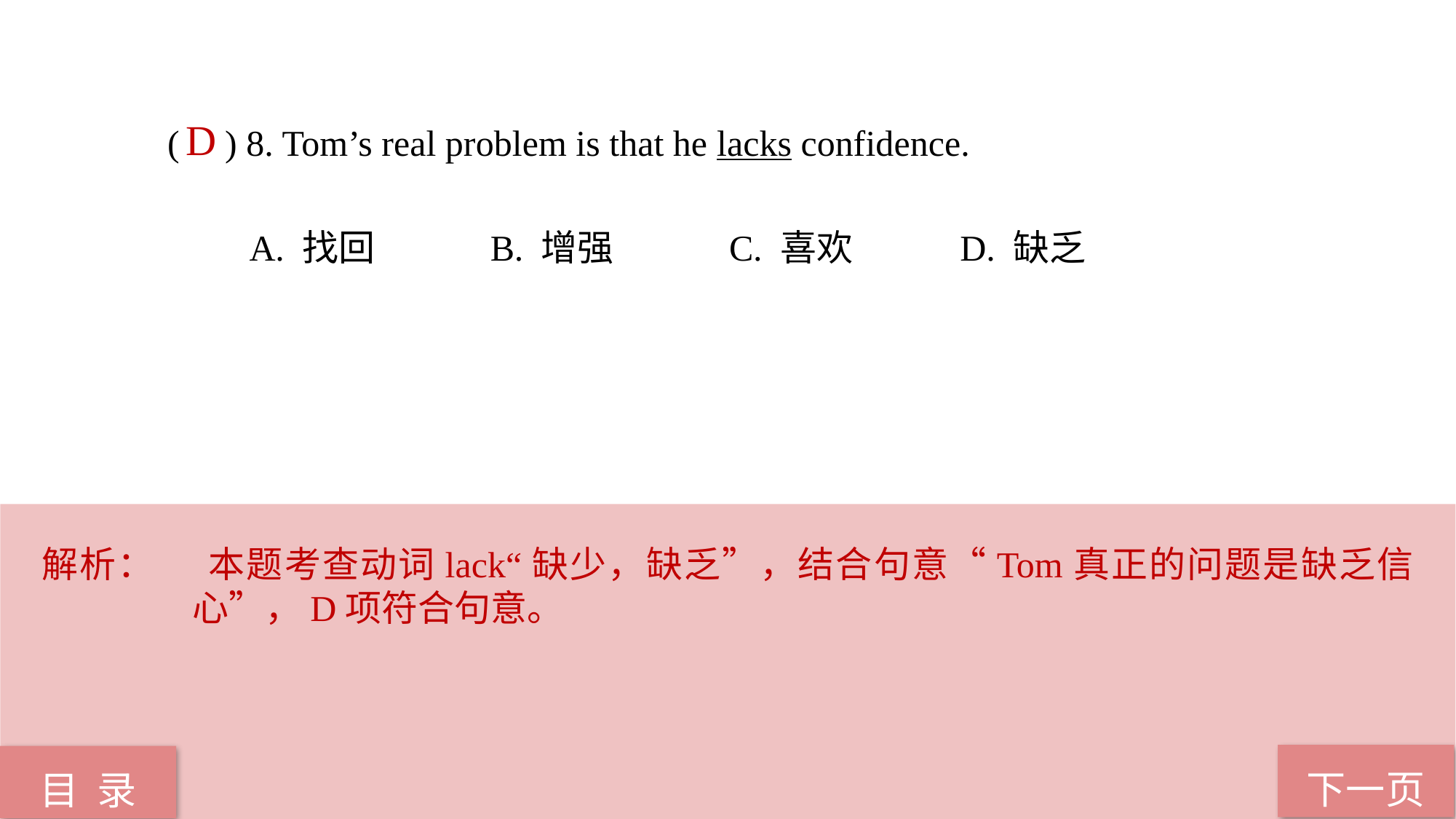

(     ) 8. Tom’s real problem is that he lacks confidence.

         A. 找回             B. 增强             C. 喜欢            D. 缺乏
D
解析：	 本题考查动词lack“缺少，缺乏”，结合句意“Tom真正的问题是缺乏信心”，D项符合句意。